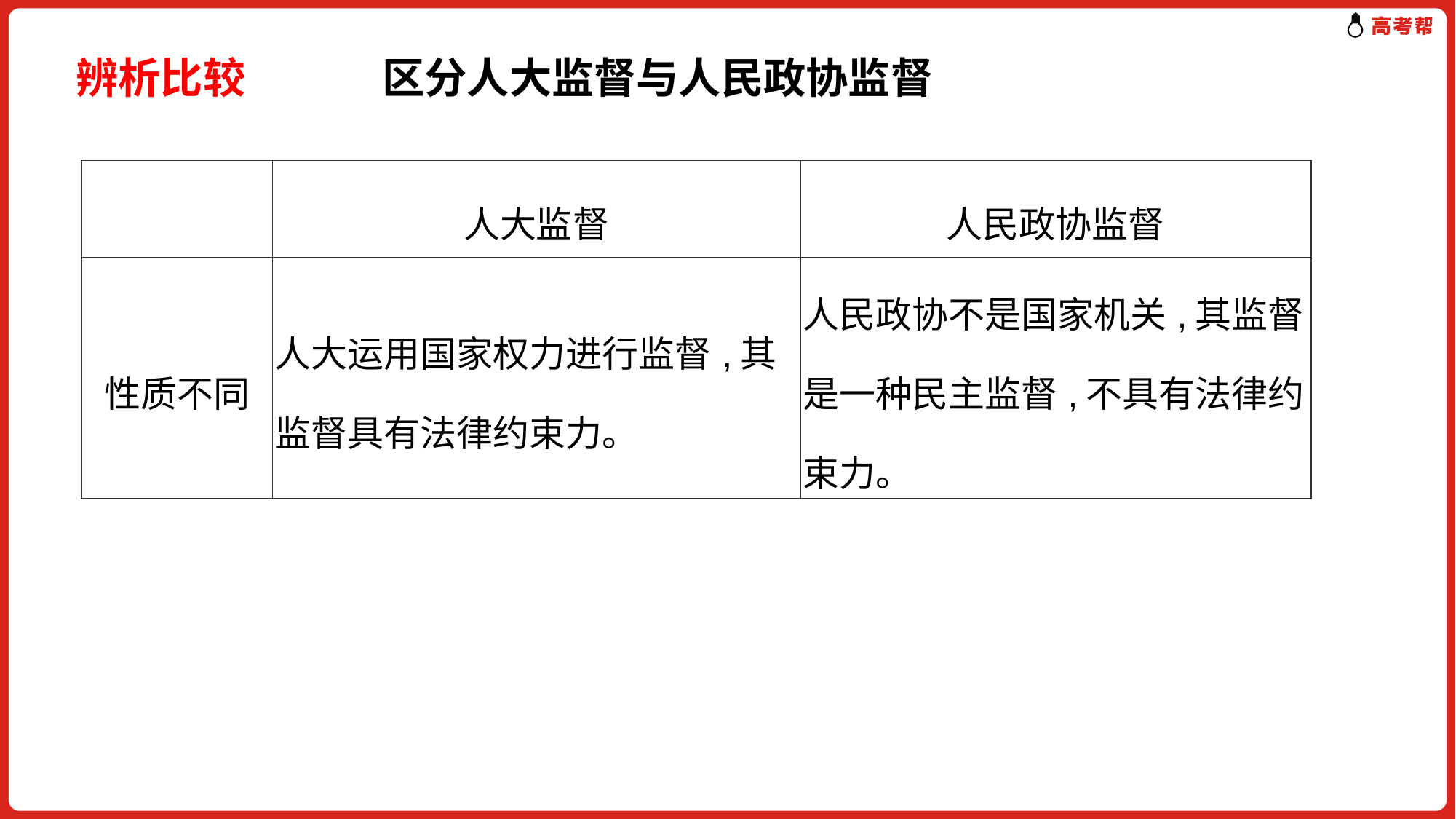

辨析比较 　　　区分人大监督与人民政协监督
|  | 人大监督 | 人民政协监督 |
| --- | --- | --- |
| 性质不同 | 人大运用国家权力进行监督,其监督具有法律约束力。 | 人民政协不是国家机关,其监督是一种民主监督,不具有法律约束力。 |